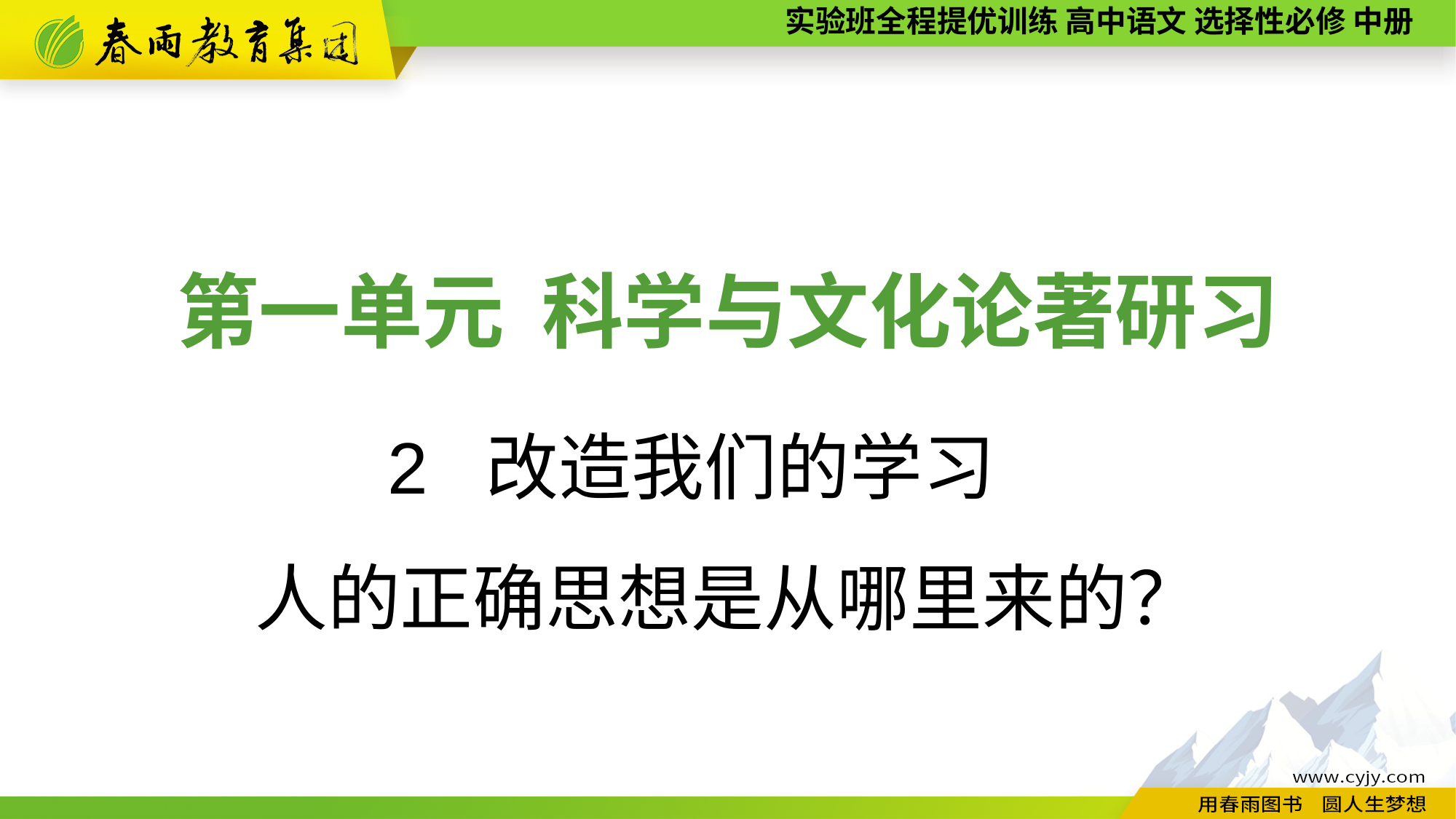

第一单元  科学与文化论著研习
2  改造我们的学习
人的正确思想是从哪里来的？